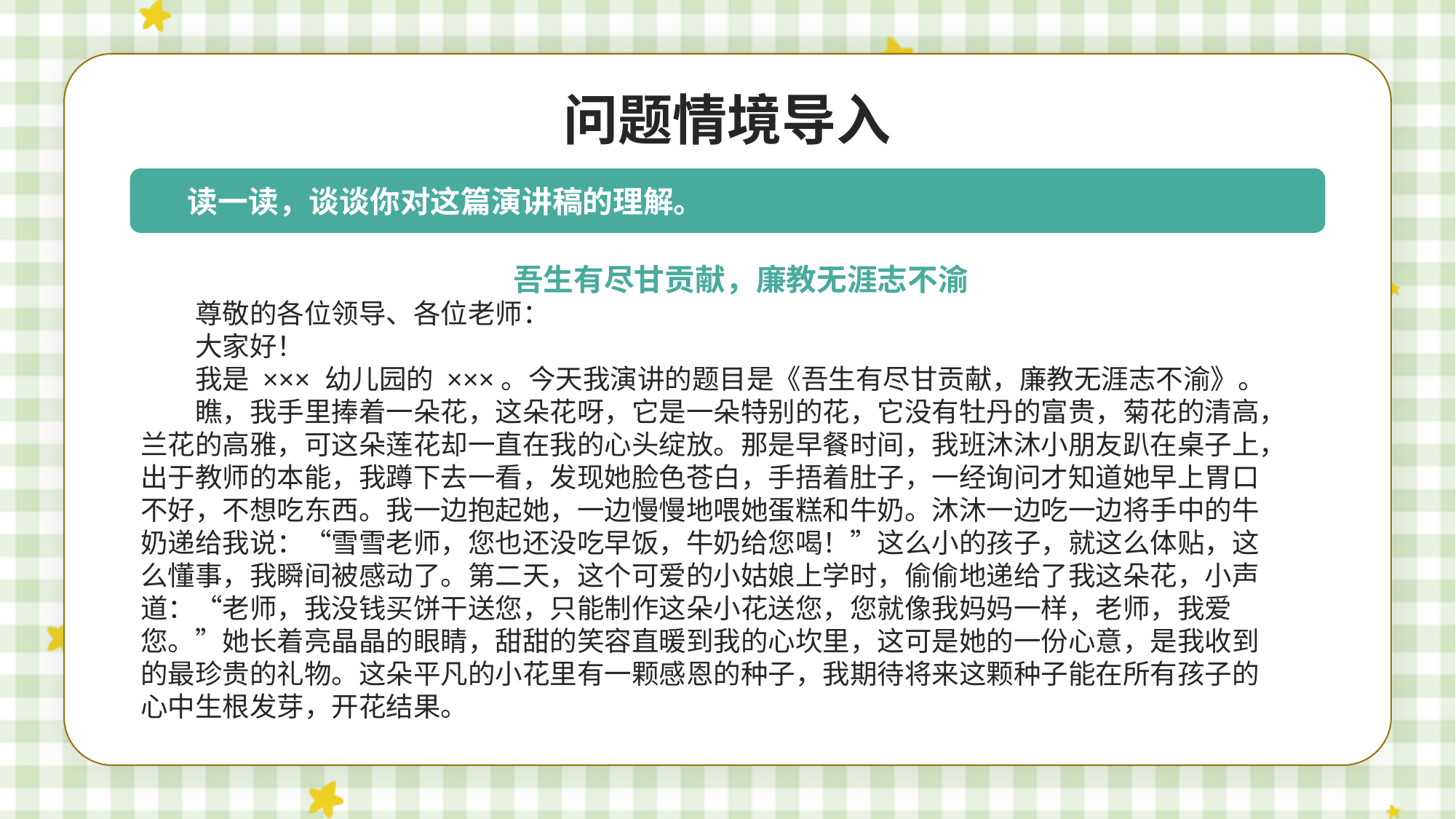

问题情境导入
读一读，谈谈你对这篇演讲稿的理解。
吾生有尽甘贡献，廉教无涯志不渝
尊敬的各位领导、各位老师：
大家好！
我是 ××× 幼儿园的 ×××。今天我演讲的题目是《吾生有尽甘贡献，廉教无涯志不渝》。
瞧，我手里捧着一朵花，这朵花呀，它是一朵特别的花，它没有牡丹的富贵，菊花的清高，兰花的高雅，可这朵莲花却一直在我的心头绽放。那是早餐时间，我班沐沐小朋友趴在桌子上，出于教师的本能，我蹲下去一看，发现她脸色苍白，手捂着肚子，一经询问才知道她早上胃口不好，不想吃东西。我一边抱起她，一边慢慢地喂她蛋糕和牛奶。沐沐一边吃一边将手中的牛奶递给我说：“雪雪老师，您也还没吃早饭，牛奶给您喝！”这么小的孩子，就这么体贴，这么懂事，我瞬间被感动了。第二天，这个可爱的小姑娘上学时，偷偷地递给了我这朵花，小声道：“老师，我没钱买饼干送您，只能制作这朵小花送您，您就像我妈妈一样，老师，我爱您。”她长着亮晶晶的眼睛，甜甜的笑容直暖到我的心坎里，这可是她的一份心意，是我收到的最珍贵的礼物。这朵平凡的小花里有一颗感恩的种子，我期待将来这颗种子能在所有孩子的心中生根发芽，开花结果。